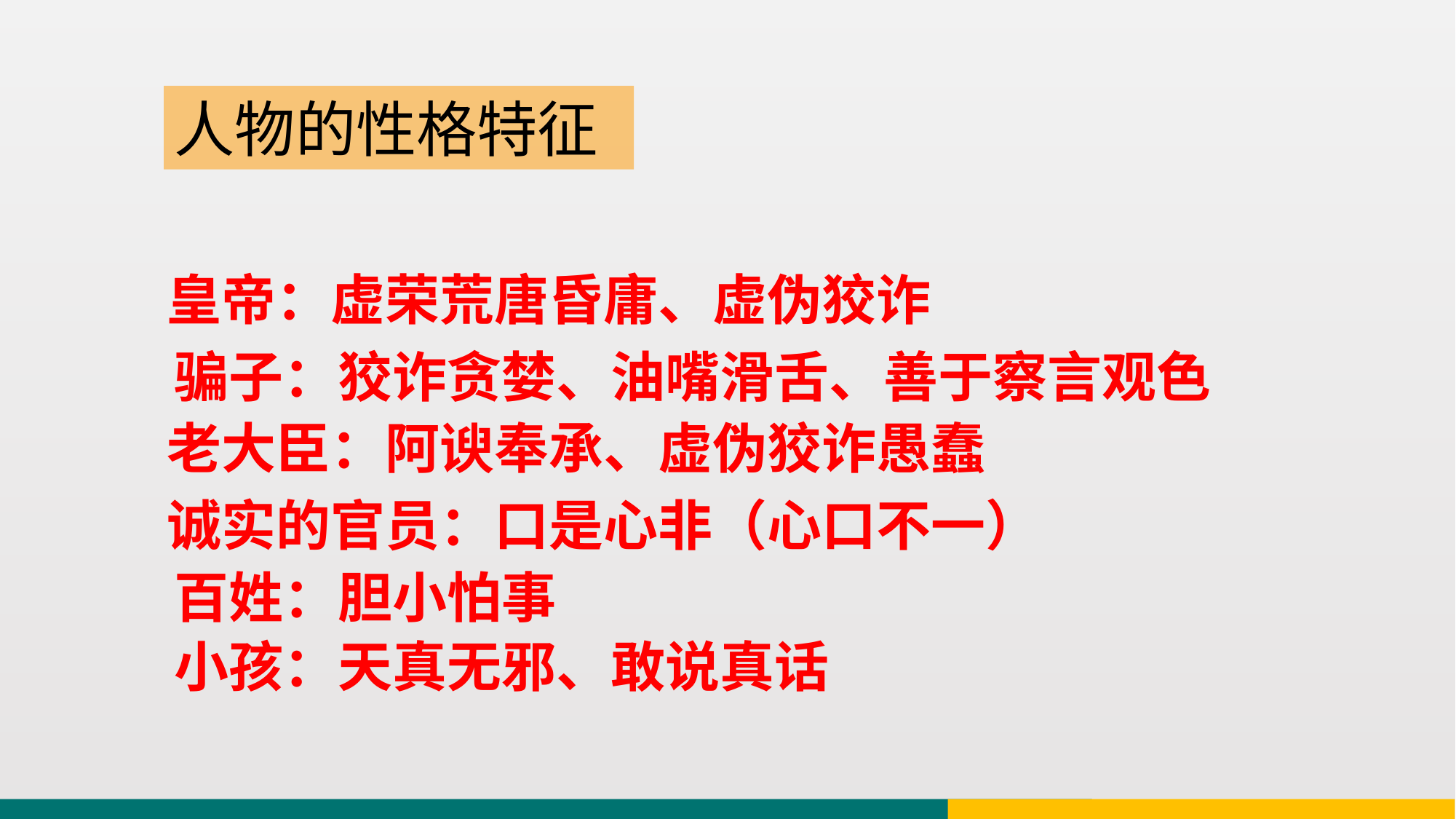

人物的性格特征
皇帝：虚荣荒唐昏庸、虚伪狡诈
骗子：狡诈贪婪、油嘴滑舌、善于察言观色
老大臣：阿谀奉承、虚伪狡诈愚蠢
诚实的官员：口是心非（心口不一）
百姓：胆小怕事
小孩：天真无邪、敢说真话